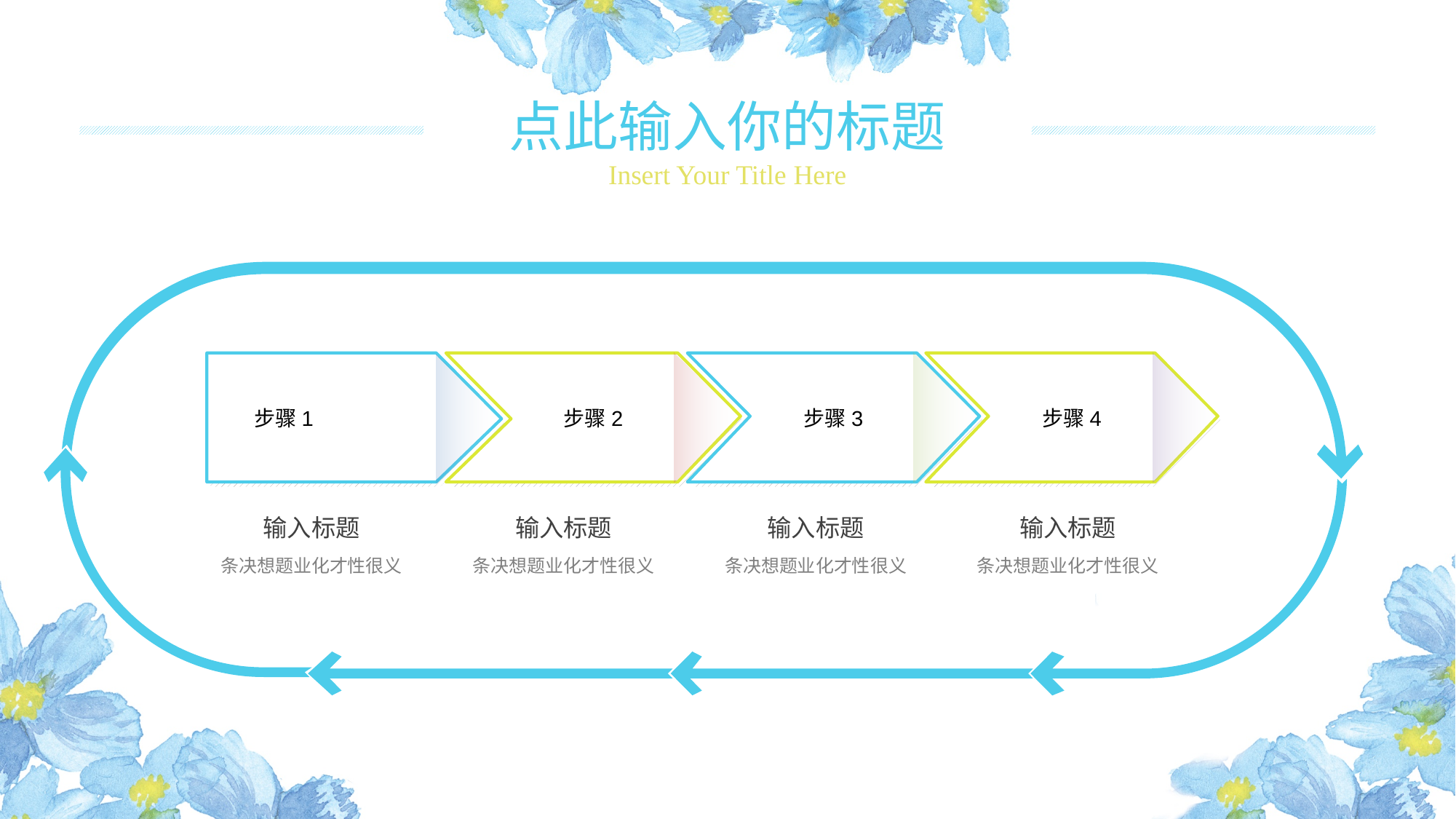

点此输入你的标题
Insert Your Title Here

步骤2

步骤1

步骤3

步骤4

输入标题
条决想题业化才性很义
输入标题
条决想题业化才性很义
输入标题
条决想题业化才性很义
输入标题
条决想题业化才性很义